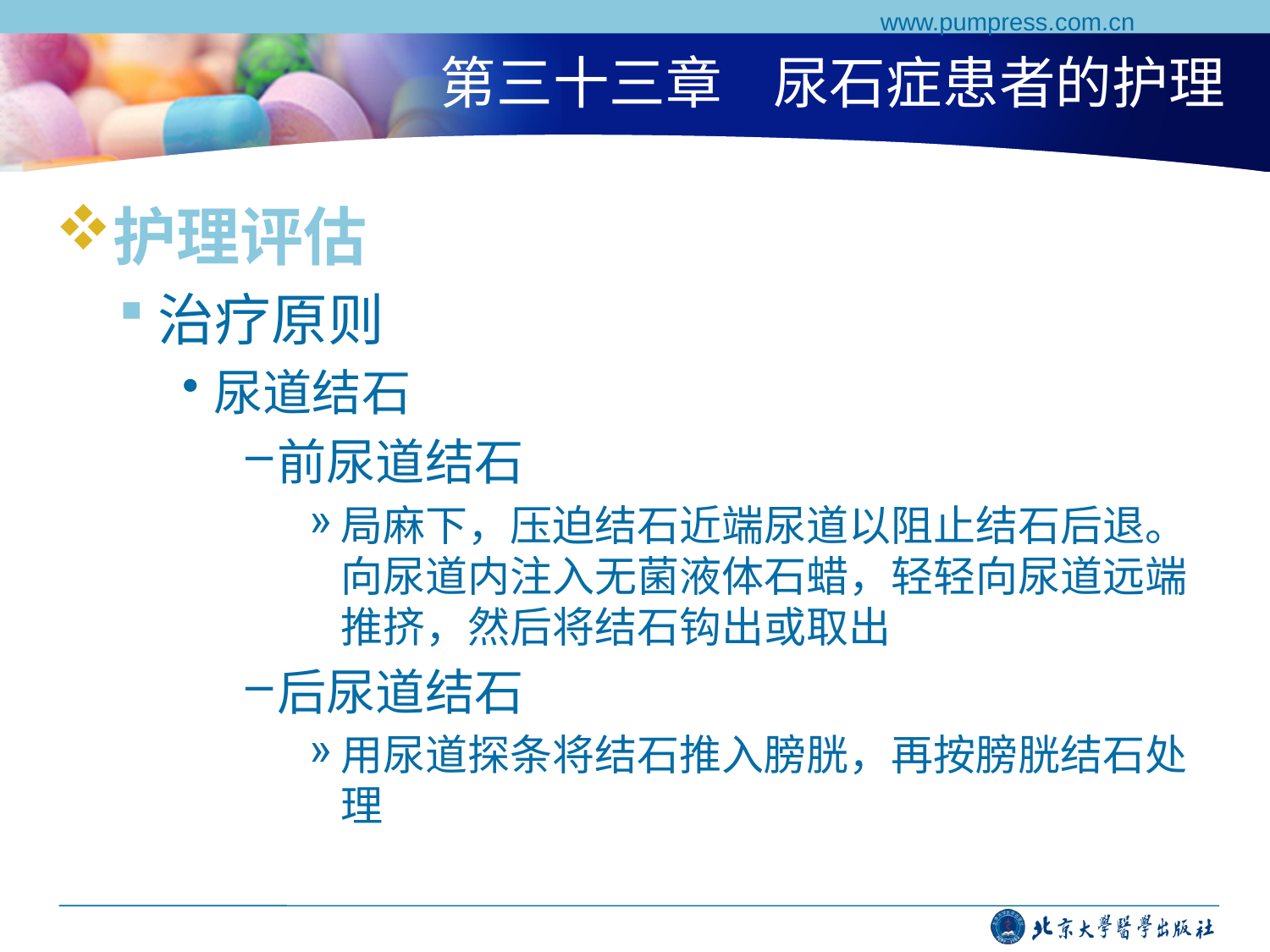

www.pumpress.com.cn
# 第三十三章    尿石症患者的护理
护理评估
治疗原则
尿道结石
前尿道结石
局麻下，压迫结石近端尿道以阻止结石后退。向尿道内注入无菌液体石蜡，轻轻向尿道远端推挤，然后将结石钩出或取出
后尿道结石
用尿道探条将结石推入膀胱，再按膀胱结石处理